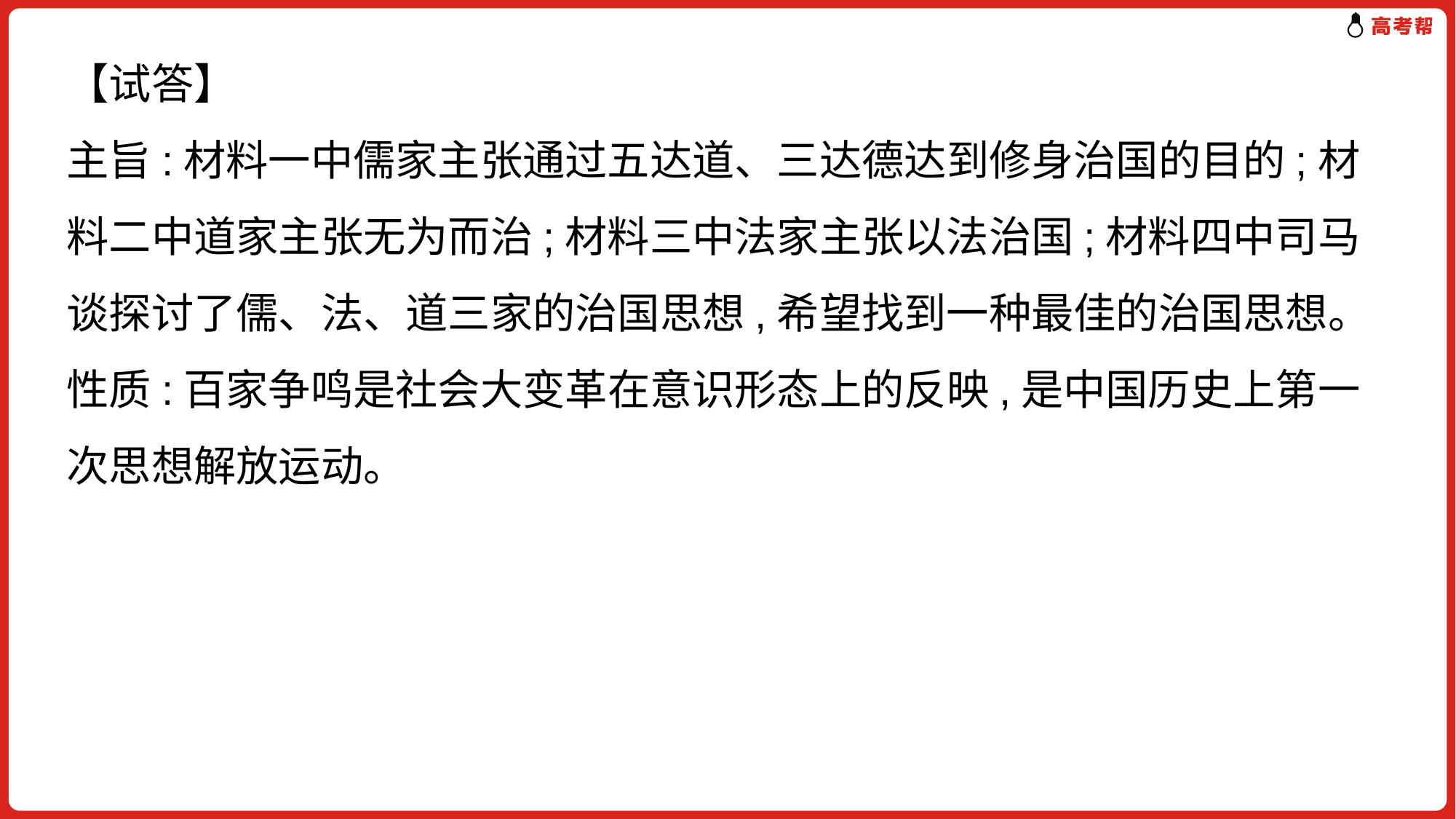

【试答】
主旨:材料一中儒家主张通过五达道、三达德达到修身治国的目的;材料二中道家主张无为而治;材料三中法家主张以法治国;材料四中司马谈探讨了儒、法、道三家的治国思想,希望找到一种最佳的治国思想。性质:百家争鸣是社会大变革在意识形态上的反映,是中国历史上第一次思想解放运动。